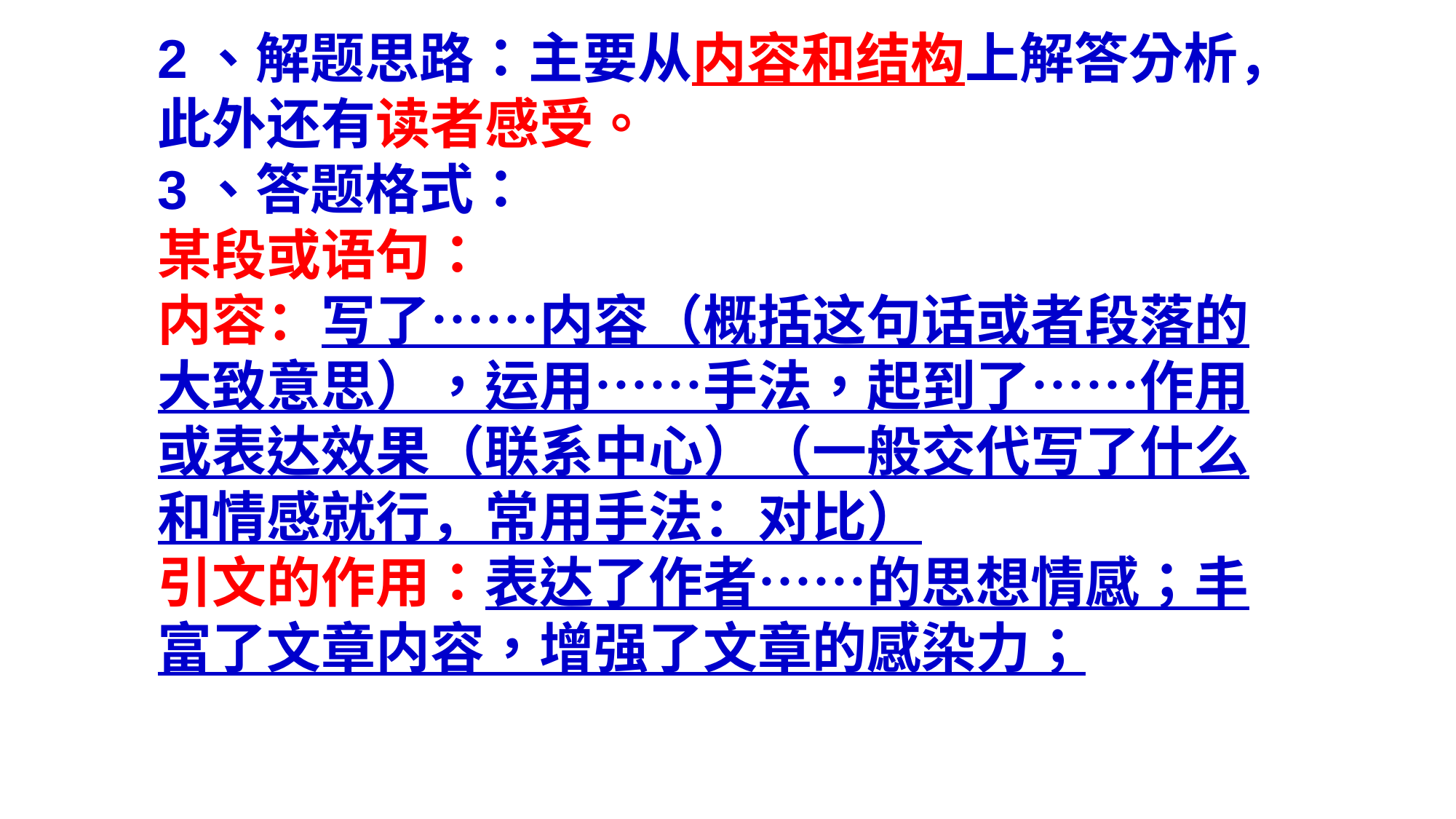

2、解题思路：主要从内容和结构上解答分析，此外还有读者感受。
3、答题格式：
某段或语句：
内容：写了……内容（概括这句话或者段落的大致意思），运用……手法，起到了……作用或表达效果（联系中心）（一般交代写了什么和情感就行，常用手法：对比）
引文的作用：表达了作者……的思想情感；丰富了文章内容，增强了文章的感染力；